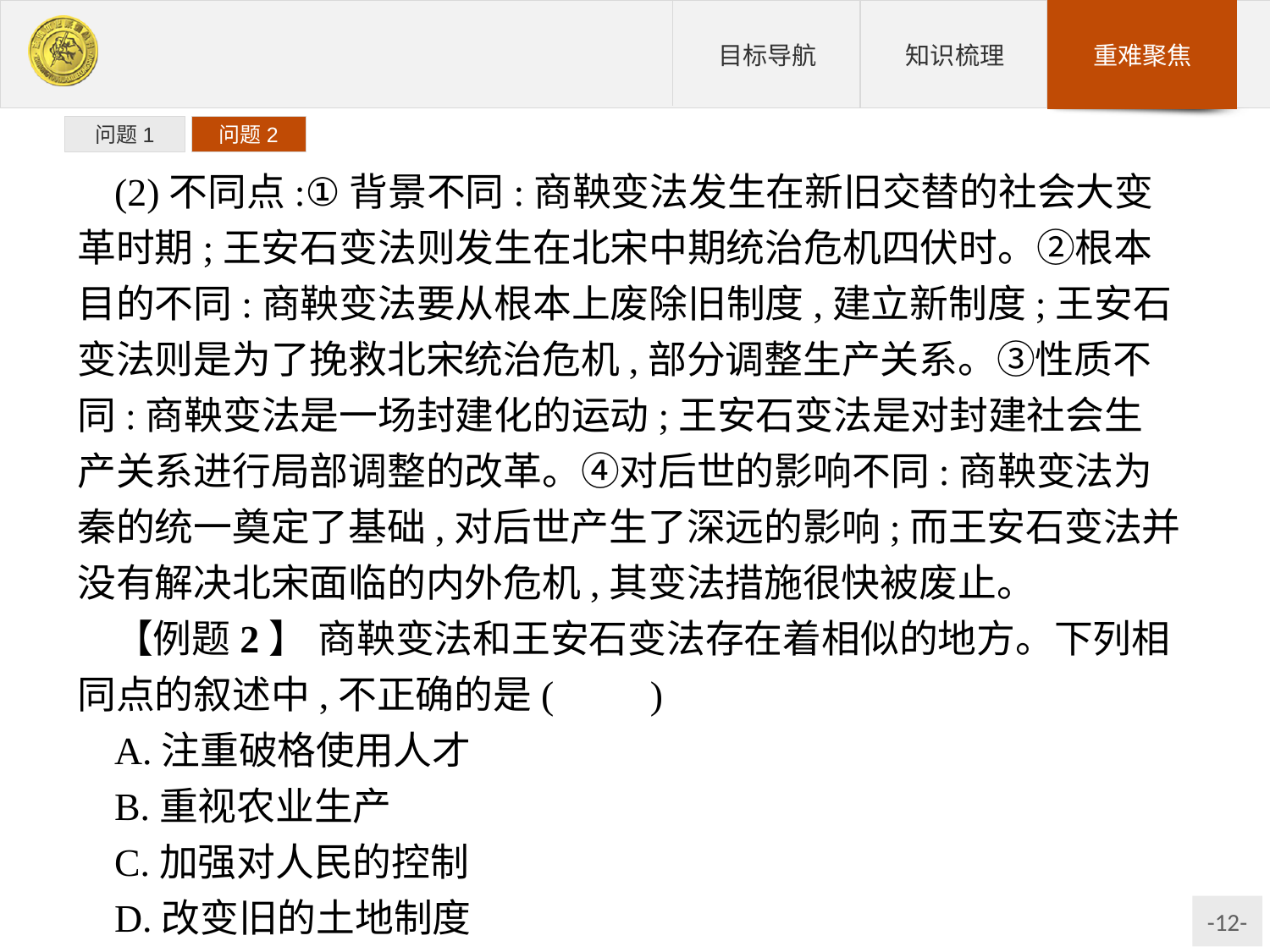

问题1
问题2
(2)不同点:①背景不同:商鞅变法发生在新旧交替的社会大变革时期;王安石变法则发生在北宋中期统治危机四伏时。②根本目的不同:商鞅变法要从根本上废除旧制度,建立新制度;王安石变法则是为了挽救北宋统治危机,部分调整生产关系。③性质不同:商鞅变法是一场封建化的运动;王安石变法是对封建社会生产关系进行局部调整的改革。④对后世的影响不同:商鞅变法为秦的统一奠定了基础,对后世产生了深远的影响;而王安石变法并没有解决北宋面临的内外危机,其变法措施很快被废止。
【例题2】 商鞅变法和王安石变法存在着相似的地方。下列相同点的叙述中,不正确的是(　　)
A.注重破格使用人才
B.重视农业生产
C.加强对人民的控制
D.改变旧的土地制度